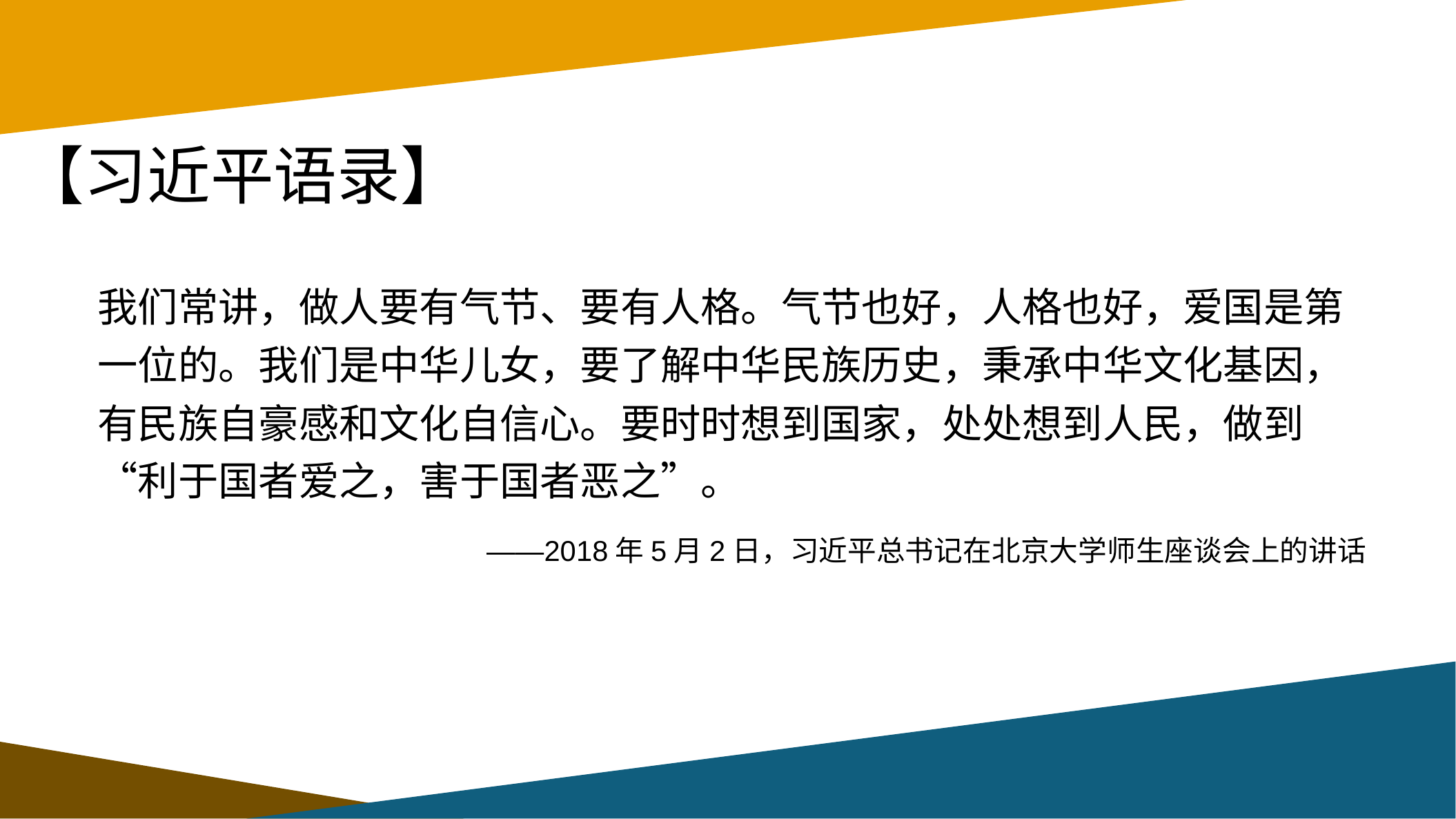

# 【习近平语录】
我们常讲，做人要有气节、要有人格。气节也好，人格也好，爱国是第一位的。我们是中华儿女，要了解中华民族历史，秉承中华文化基因，有民族自豪感和文化自信心。要时时想到国家，处处想到人民，做到“利于国者爱之，害于国者恶之”。
    ——2018年5月2日，习近平总书记在北京大学师生座谈会上的讲话